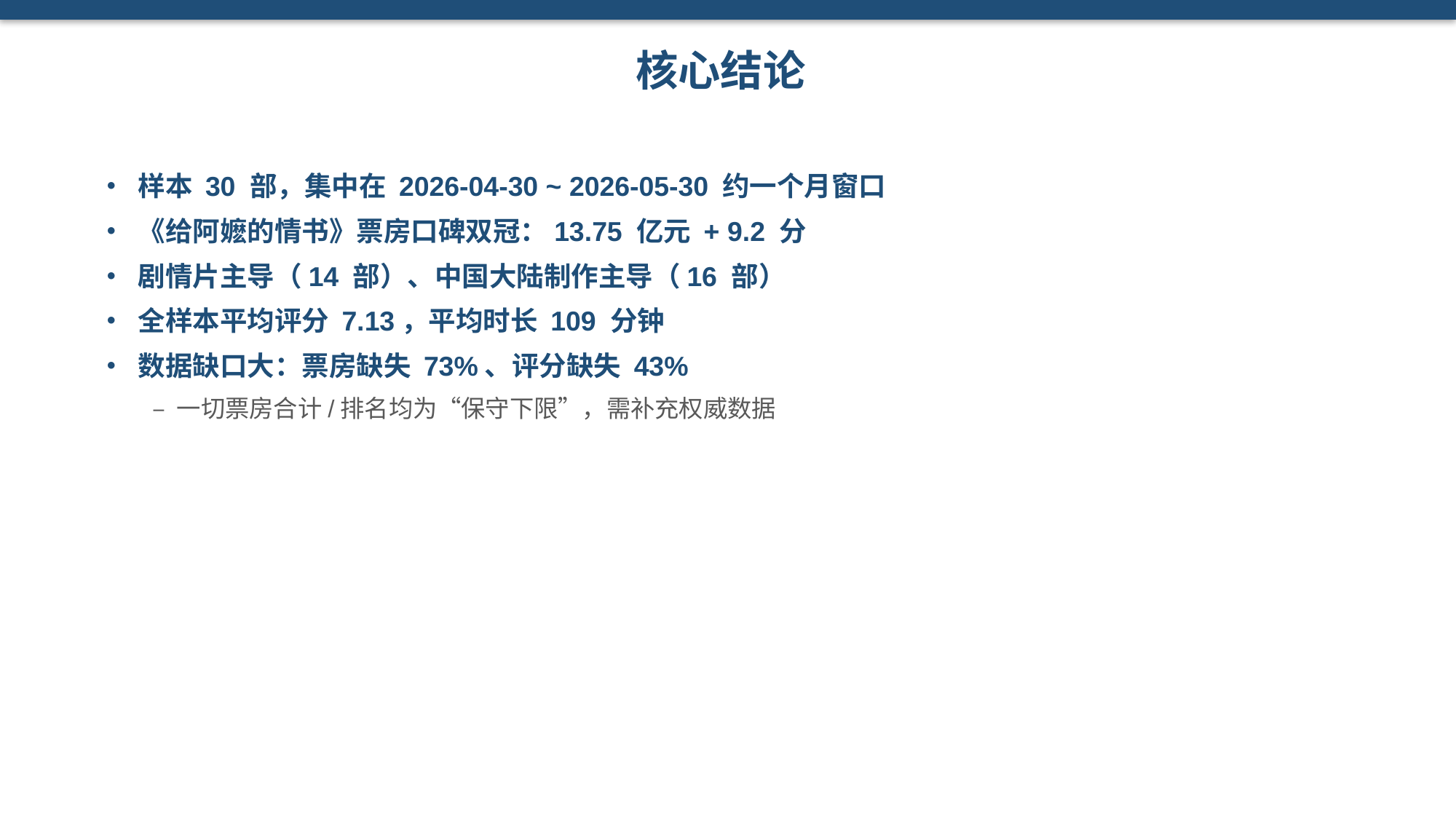

核心结论
• 样本 30 部，集中在 2026-04-30 ~ 2026-05-30 约一个月窗口
• 《给阿嬷的情书》票房口碑双冠：13.75 亿元 + 9.2 分
• 剧情片主导（14 部）、中国大陆制作主导（16 部）
• 全样本平均评分 7.13，平均时长 109 分钟
• 数据缺口大：票房缺失 73%、评分缺失 43%
– 一切票房合计/排名均为“保守下限”，需补充权威数据